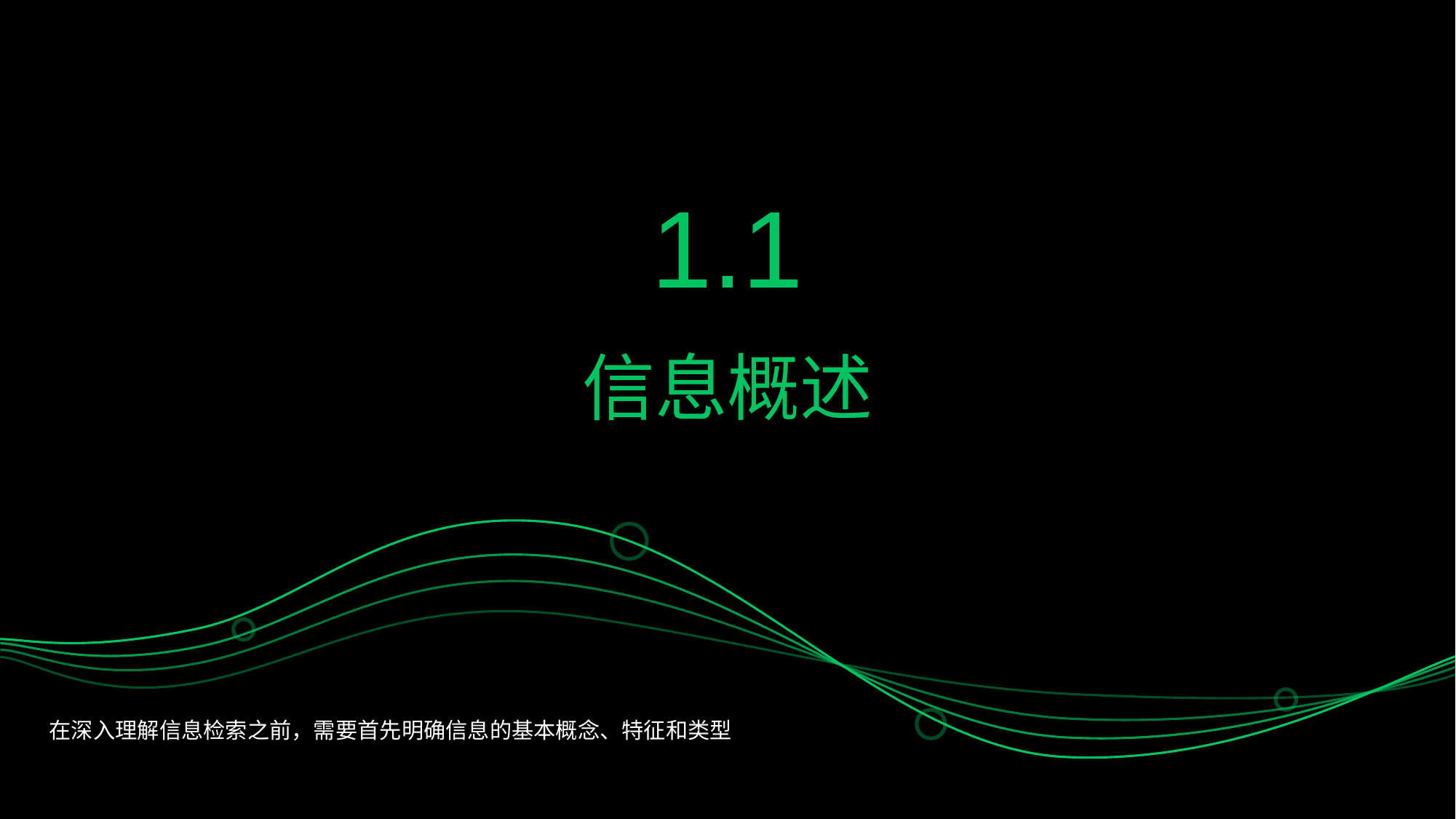

1.1
信息概述
在深入理解信息检索之前，需要首先明确信息的基本概念、特征和类型